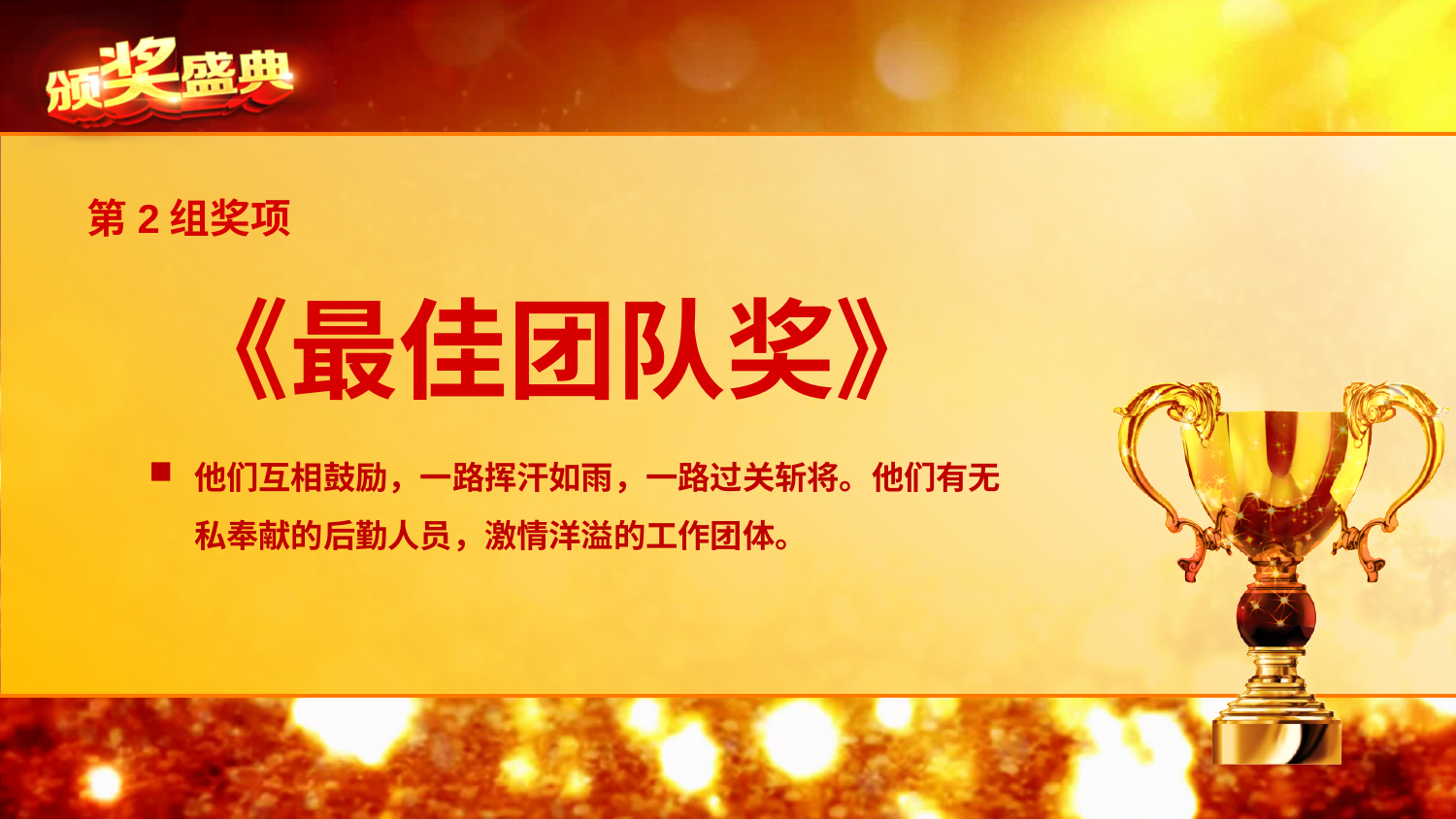

第2组奖项
《最佳团队奖》
他们互相鼓励，一路挥汗如雨，一路过关斩将。他们有无私奉献的后勤人员，激情洋溢的工作团体。